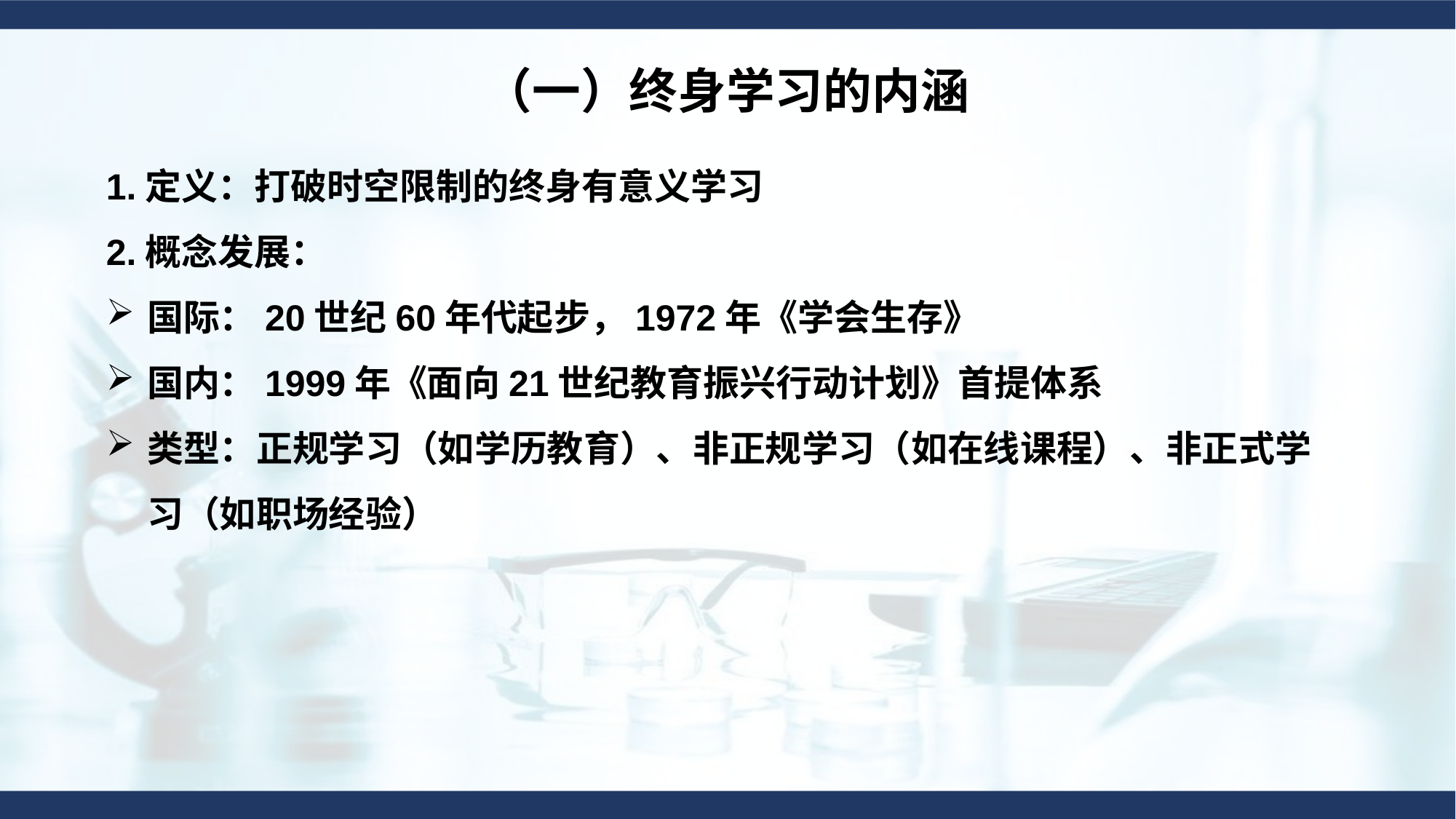

（一）终身学习的内涵

1.定义：打破时空限制的终身有意义学习
2.概念发展：
国际：20世纪60年代起步，1972年《学会生存》
国内：1999年《面向21世纪教育振兴行动计划》首提体系
类型：正规学习（如学历教育）、非正规学习（如在线课程）、非正式学习（如职场经验）